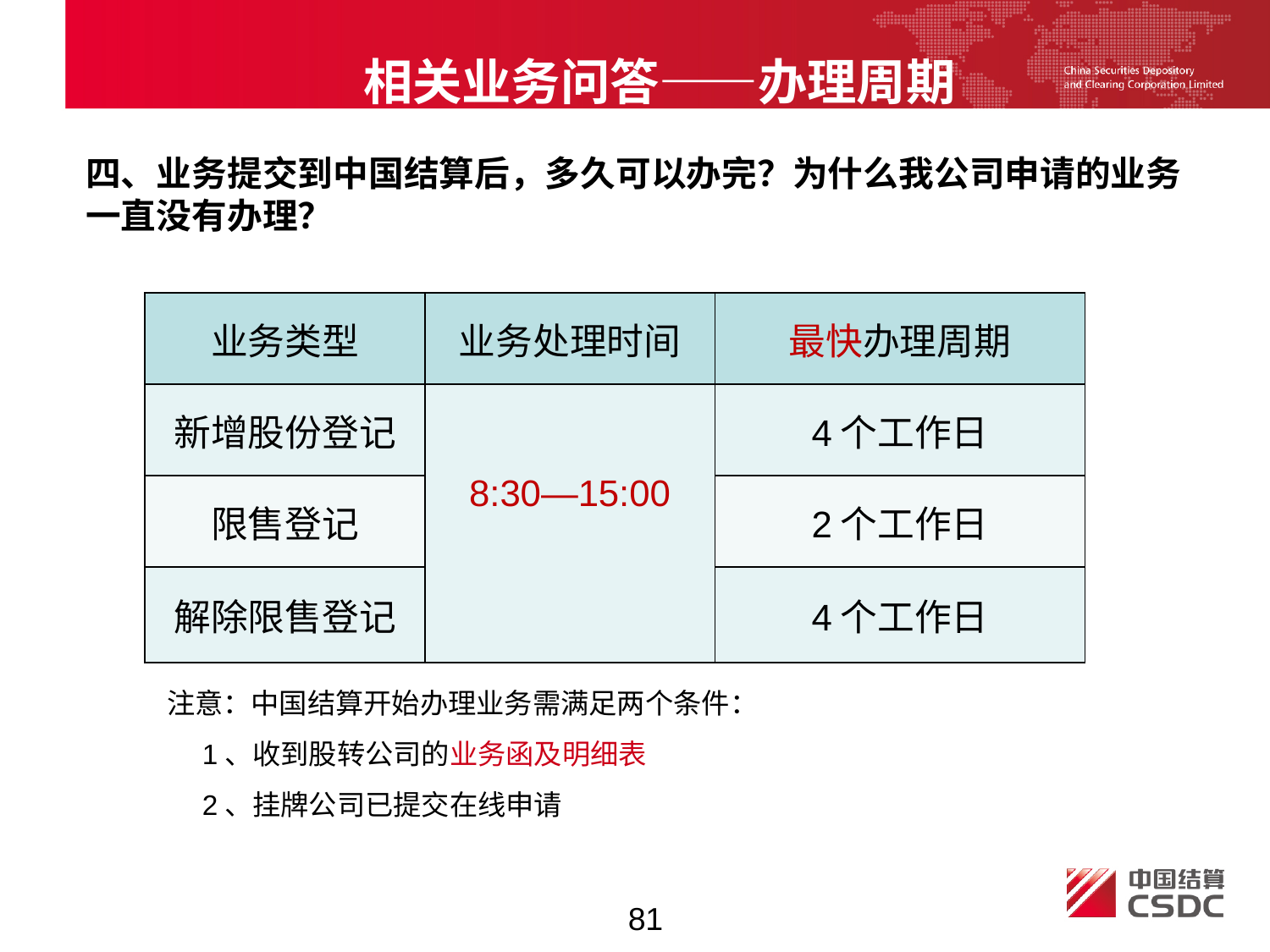

相关业务问答——办理周期
四、业务提交到中国结算后，多久可以办完？为什么我公司申请的业务一直没有办理？
| 业务类型 | 业务处理时间 | 最快办理周期 |
| --- | --- | --- |
| 新增股份登记 | 8:30—15:00 | 4个工作日 |
| 限售登记 |  | 2个工作日 |
| 解除限售登记 |  | 4个工作日 |
  注意：中国结算开始办理业务需满足两个条件：
       1、收到股转公司的业务函及明细表
       2、挂牌公司已提交在线申请
81